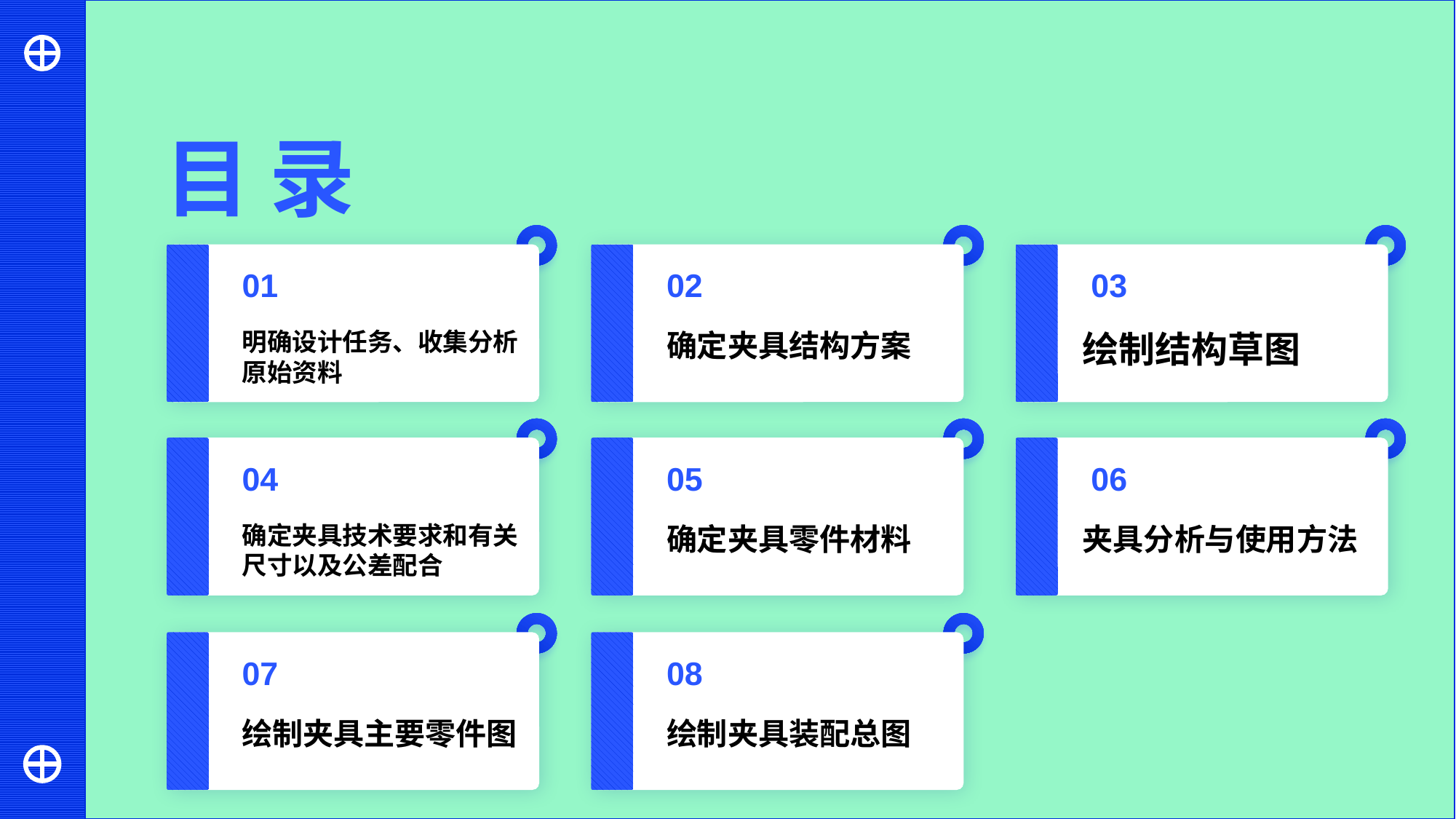

目 录

01
02
03
明确设计任务、收集分析原始资料
确定夹具结构方案
绘制结构草图

04
05
06
确定夹具技术要求和有关尺寸以及公差配合

确定夹具零件材料
夹具分析与使用方法

07
08
绘制夹具主要零件图
绘制夹具装配总图